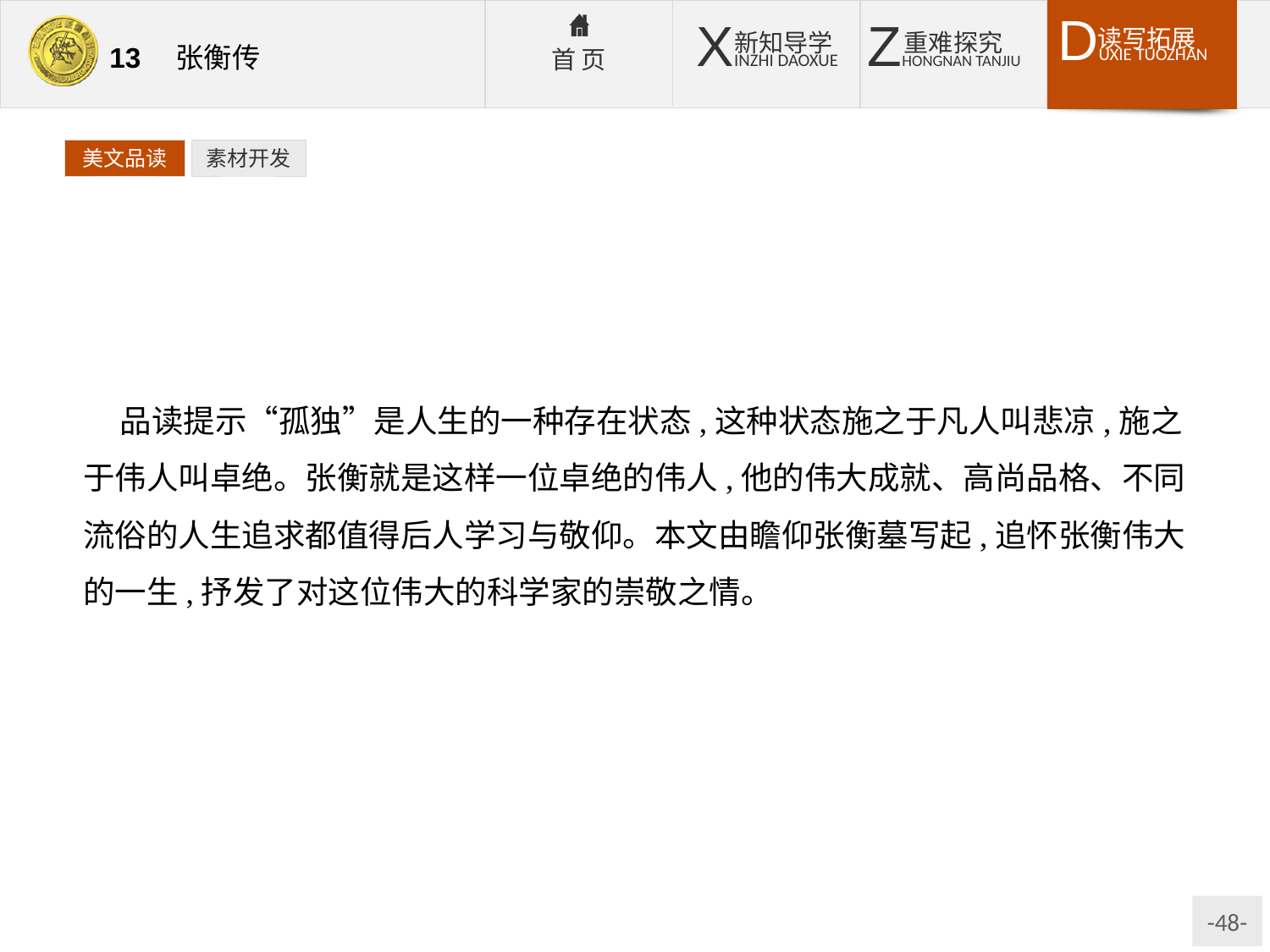

美文品读
素材开发
品读提示“孤独”是人生的一种存在状态,这种状态施之于凡人叫悲凉,施之于伟人叫卓绝。张衡就是这样一位卓绝的伟人,他的伟大成就、高尚品格、不同流俗的人生追求都值得后人学习与敬仰。本文由瞻仰张衡墓写起,追怀张衡伟大的一生,抒发了对这位伟大的科学家的崇敬之情。